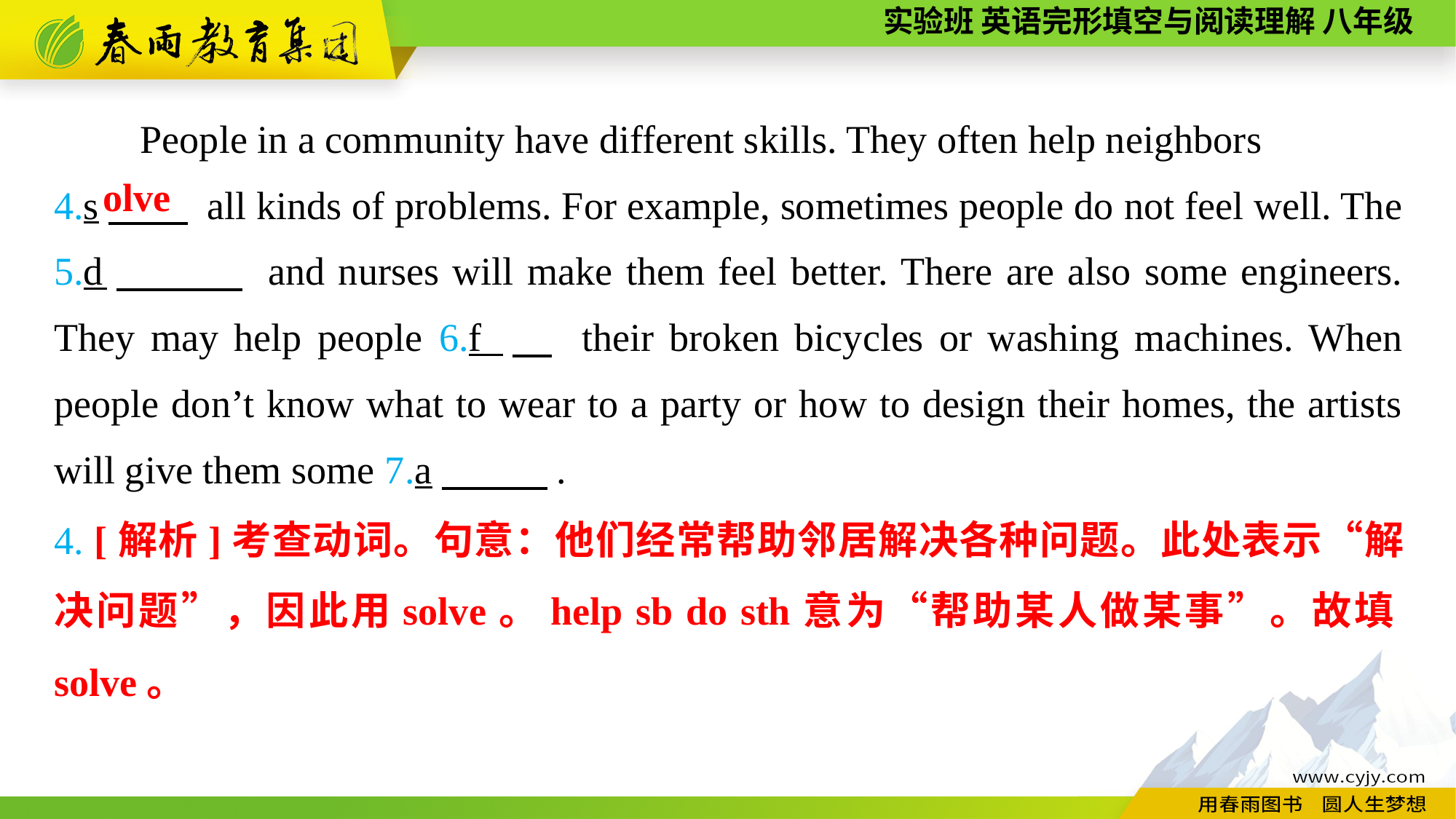

People in a community have different skills. They often help neighbors
4.s　　 all kinds of problems. For example, sometimes people do not feel well. The 5.d　　　 and nurses will make them feel better. There are also some engineers. They may help people 6.f 　 their broken bicycles or washing machines. When people don’t know what to wear to a party or how to design their homes, the artists will give them some 7.a　　   .
olve
4. [解析]考查动词。句意：他们经常帮助邻居解决各种问题。此处表示“解决问题”，因此用solve。help sb do sth意为“帮助某人做某事”。故填solve。